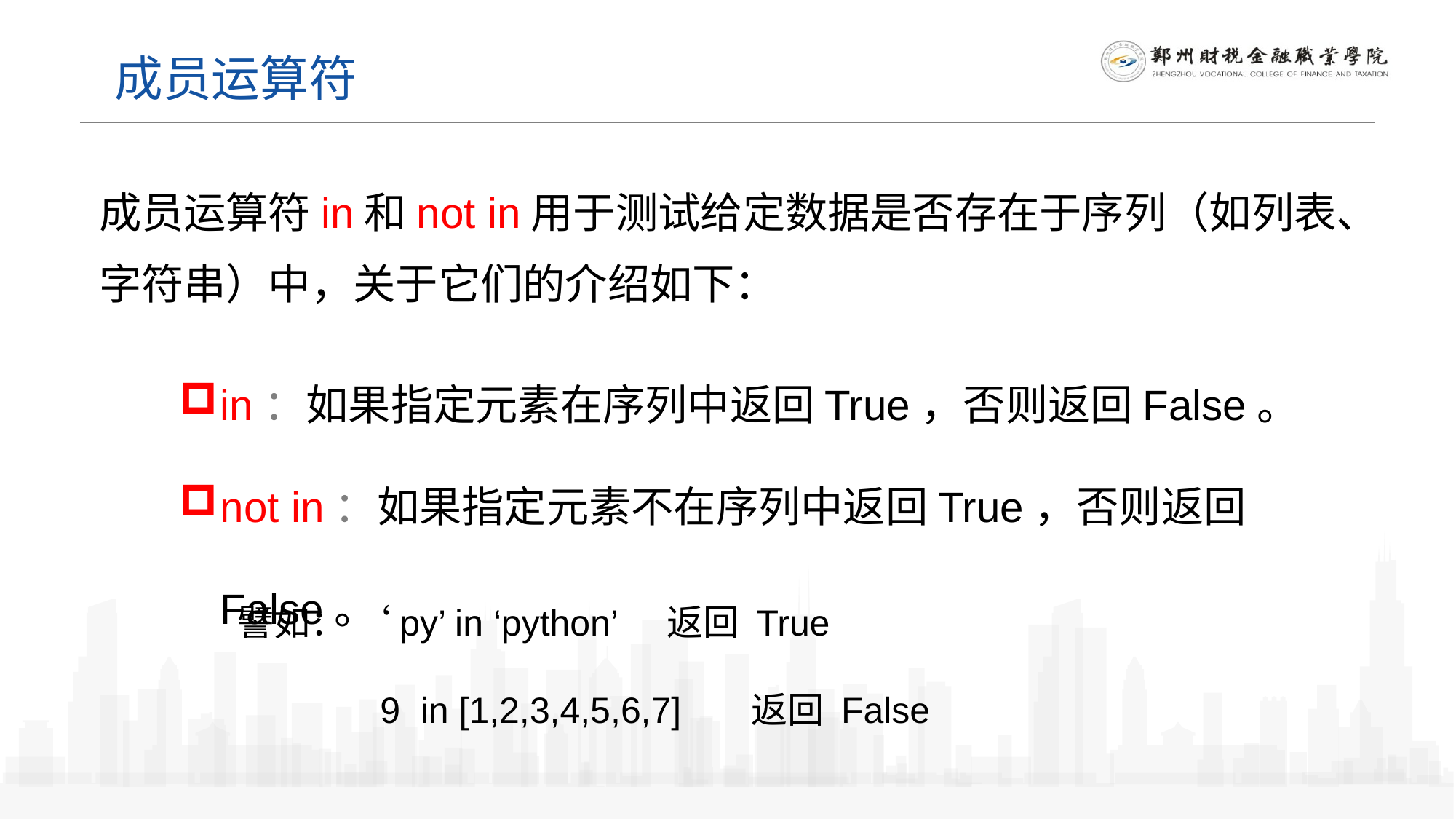

成员运算符
成员运算符in和not in用于测试给定数据是否存在于序列（如列表、字符串）中，关于它们的介绍如下：
in：如果指定元素在序列中返回True，否则返回False。
not in：如果指定元素不在序列中返回True，否则返回False。
譬如： ‘py’ in ‘python’    返回 True
              9  in [1,2,3,4,5,6,7]      返回 False